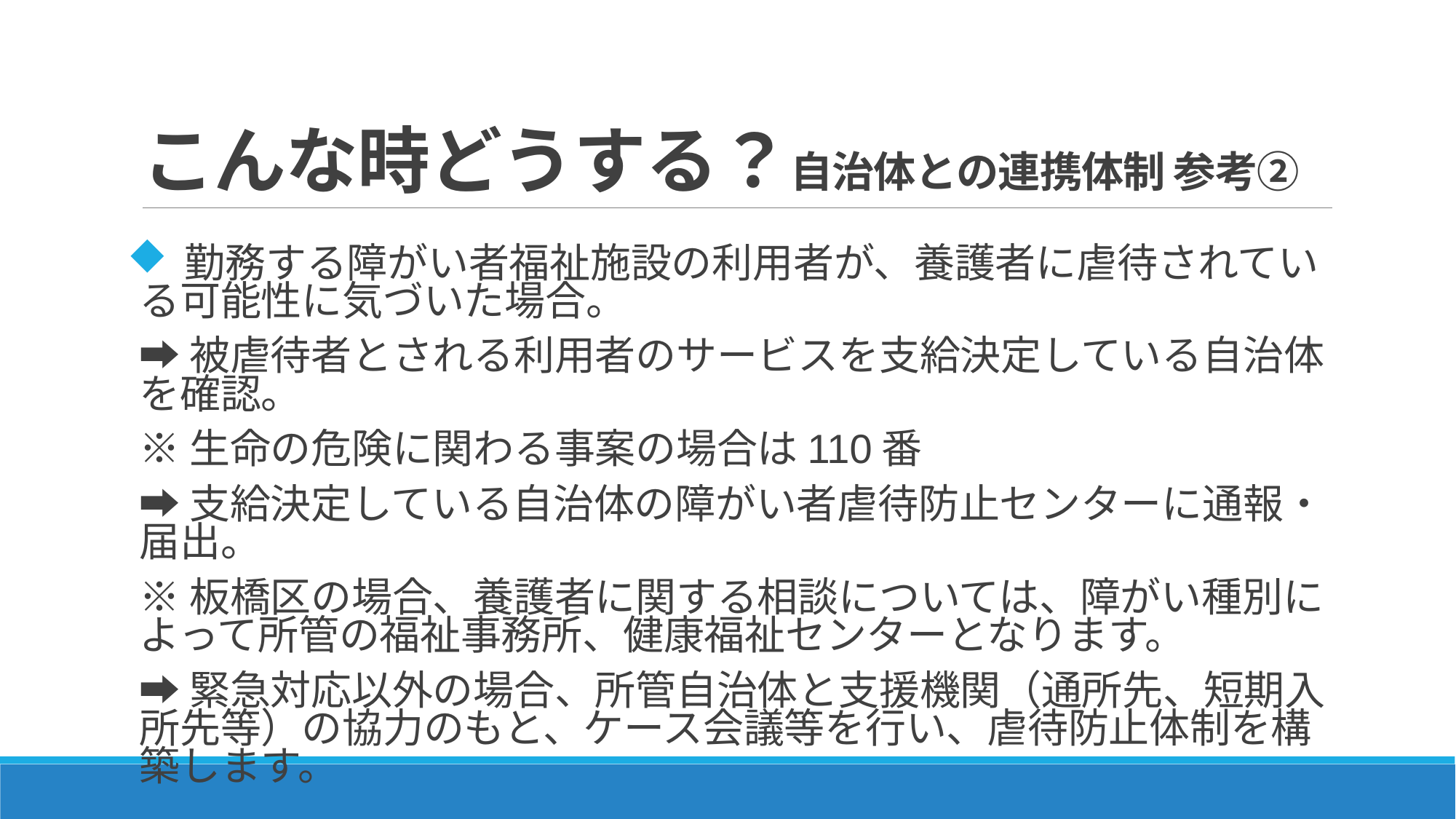

# こんな時どうする？自治体との連携体制 参考②

 勤務する障がい者福祉施設の利用者が、養護者に虐待されている可能性に気づいた場合。
➡被虐待者とされる利用者のサービスを支給決定している自治体を確認。
※生命の危険に関わる事案の場合は110番
➡支給決定している自治体の障がい者虐待防止センターに通報・届出。
※板橋区の場合、養護者に関する相談については、障がい種別によって所管の福祉事務所、健康福祉センターとなります。
➡緊急対応以外の場合、所管自治体と支援機関（通所先、短期入所先等）の協力のもと、ケース会議等を行い、虐待防止体制を構築します。